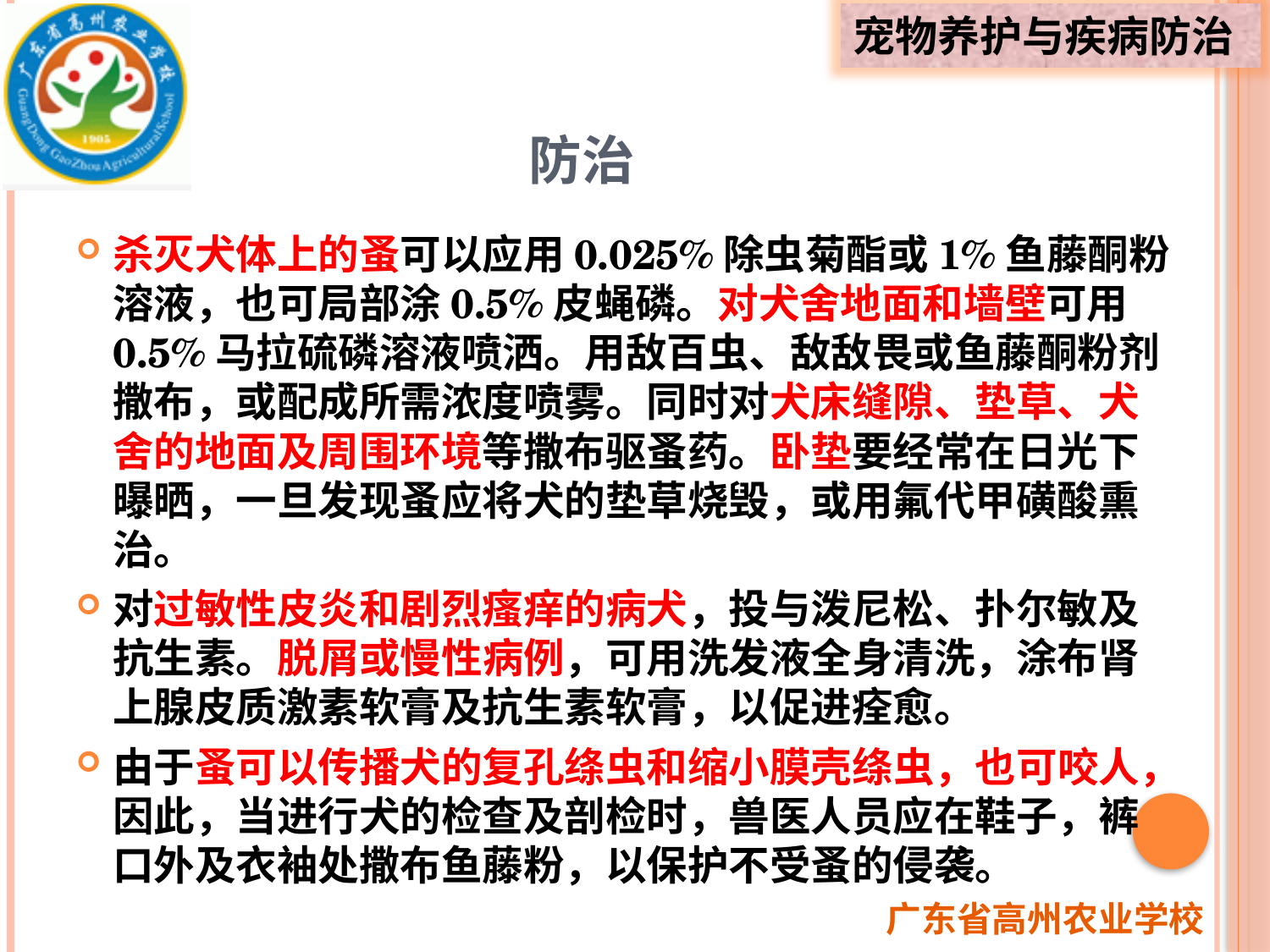

# 防治
杀灭犬体上的蚤可以应用0.025%除虫菊酯或1%鱼藤酮粉溶液，也可局部涂0.5%皮蝇磷。对犬舍地面和墙壁可用0.5%马拉硫磷溶液喷洒。用敌百虫、敌敌畏或鱼藤酮粉剂撒布，或配成所需浓度喷雾。同时对犬床缝隙、垫草、犬舍的地面及周围环境等撒布驱蚤药。卧垫要经常在日光下曝晒，一旦发现蚤应将犬的垫草烧毁，或用氟代甲磺酸熏治。
对过敏性皮炎和剧烈瘙痒的病犬，投与泼尼松、扑尔敏及抗生素。脱屑或慢性病例，可用洗发液全身清洗，涂布肾上腺皮质激素软膏及抗生素软膏，以促进痊愈。
由于蚤可以传播犬的复孔绦虫和缩小膜壳绦虫，也可咬人，因此，当进行犬的检查及剖检时，兽医人员应在鞋子，裤口外及衣袖处撒布鱼藤粉，以保护不受蚤的侵袭。